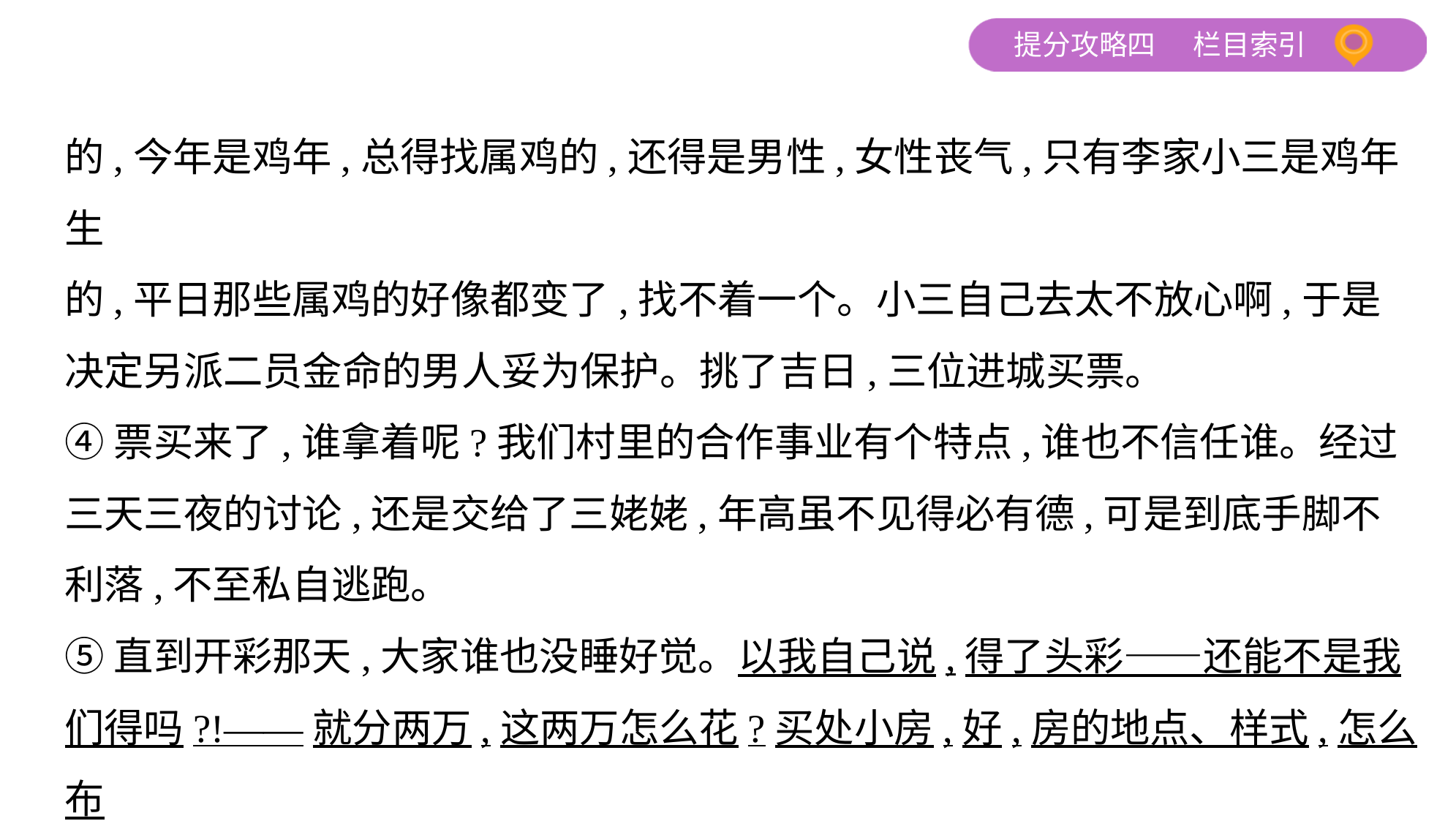

的,今年是鸡年,总得找属鸡的,还得是男性,女性丧气,只有李家小三是鸡年生
的,平日那些属鸡的好像都变了,找不着一个。小三自己去太不放心啊,于是
决定另派二员金命的男人妥为保护。挑了吉日,三位进城买票。
④票买来了,谁拿着呢?我们村里的合作事业有个特点,谁也不信任谁。经过
三天三夜的讨论,还是交给了三姥姥,年高虽不见得必有德,可是到底手脚不
利落,不至私自逃跑。
⑤直到开彩那天,大家谁也没睡好觉。以我自己说,得了头彩——还能不是我
们得吗?!——就分两万,这两万怎么花?买处小房,好,房的地点、样式,怎么布
置,想了半夜。不,不买房子,还是做买卖好,于是铺子的地点、形式、种类,怎